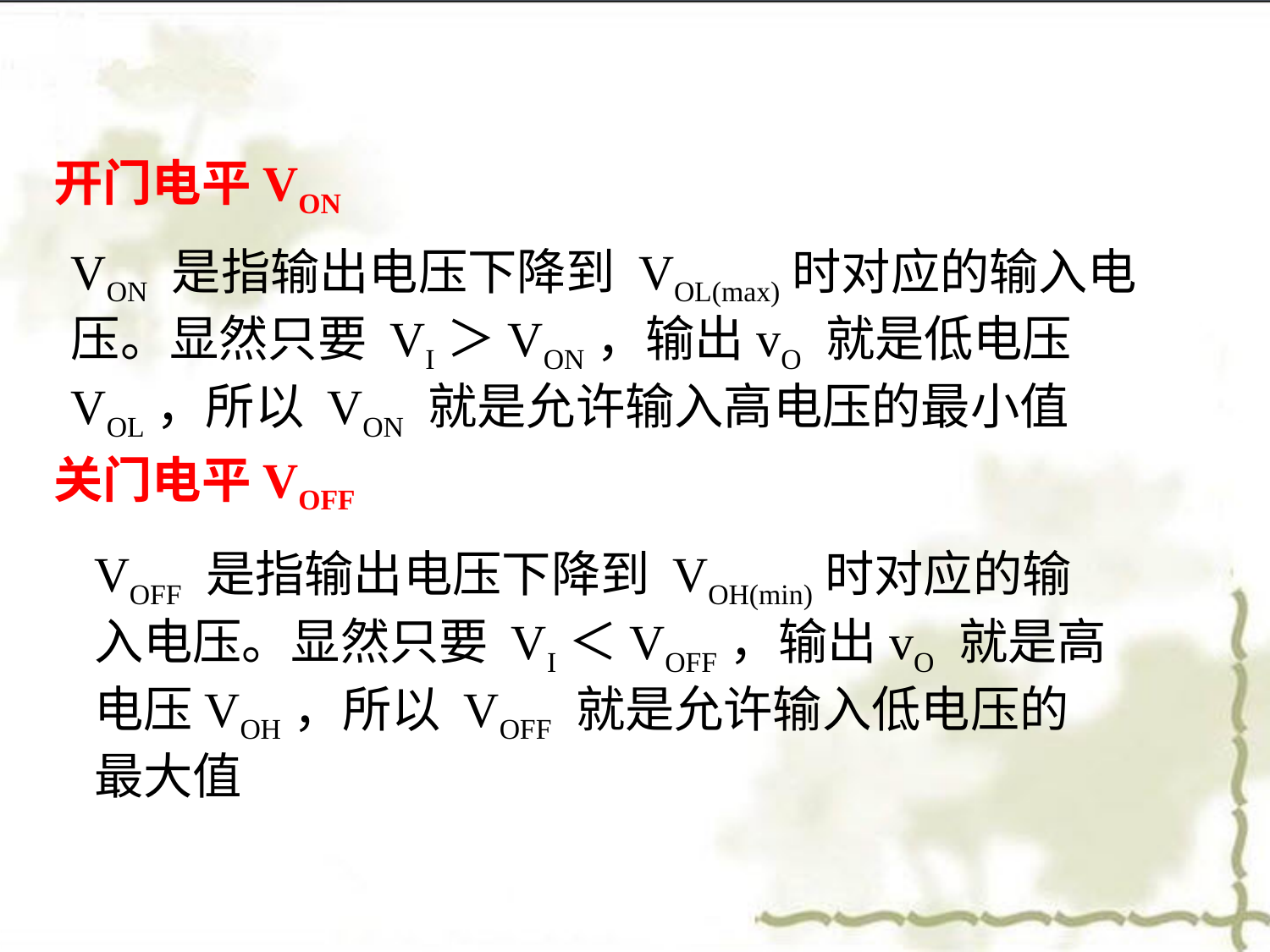

开门电平VON
VON 是指输出电压下降到 VOL(max)时对应的输入电压。显然只要 VI＞VON，输出vO 就是低电压VOL，所以 VON 就是允许输入高电压的最小值
 关门电平VOFF
VOFF 是指输出电压下降到 VOH(min)时对应的输入电压。显然只要 VI＜VOFF，输出vO 就是高电压VOH，所以 VOFF 就是允许输入低电压的最大值